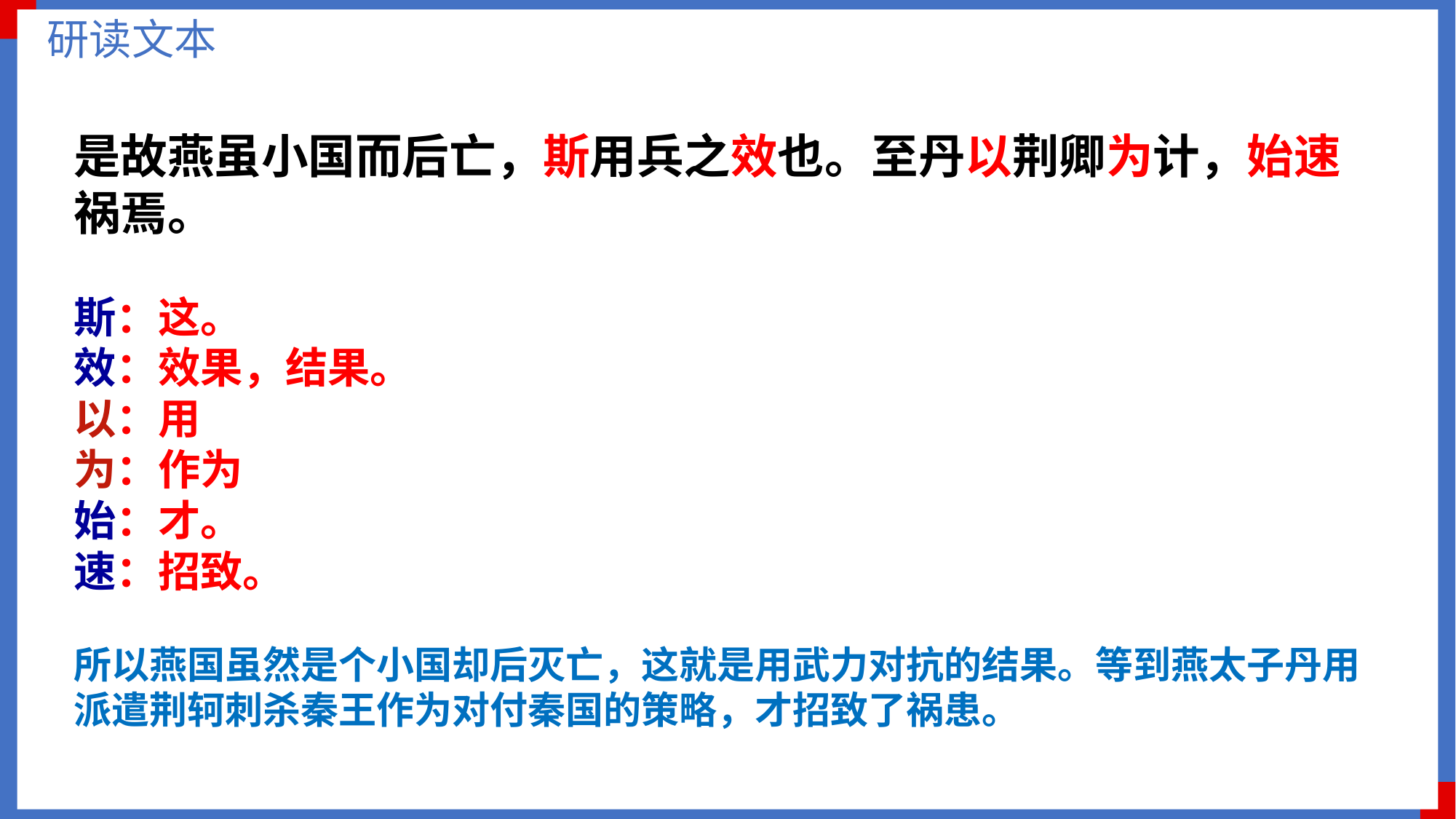

研读文本
是故燕虽小国而后亡，斯用兵之效也。至丹以荆卿为计，始速祸焉。

斯：这。
效：效果，结果。
以：用
为：作为
始：才。
速：招致。

所以燕国虽然是个小国却后灭亡，这就是用武力对抗的结果。等到燕太子丹用派遣荆轲刺杀秦王作为对付秦国的策略，才招致了祸患。